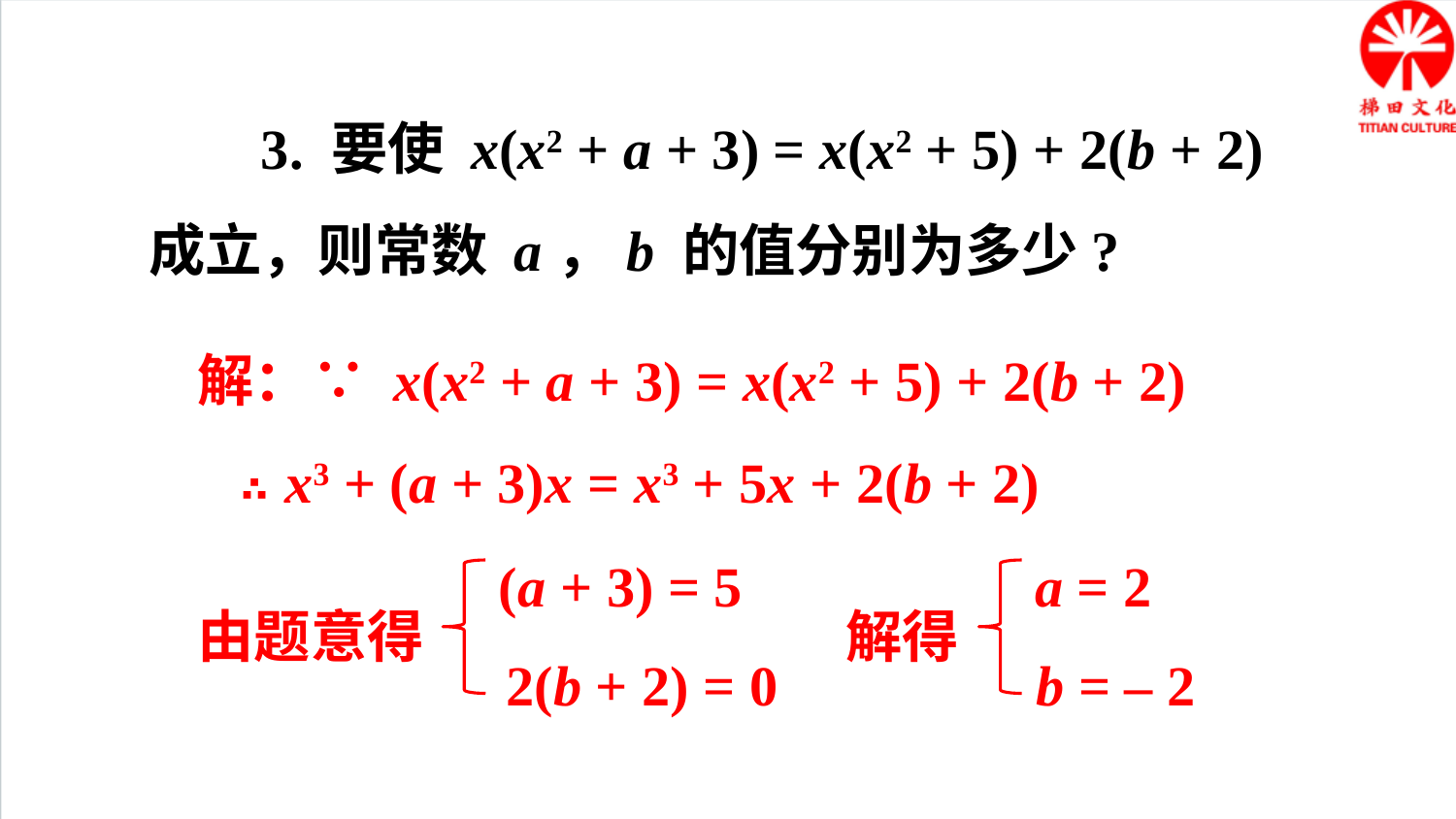

3. 要使 x(x2 + a + 3) = x(x2 + 5) + 2(b + 2) 成立，则常数 a，b 的值分别为多少?
解：∵ x(x2 + a + 3) = x(x2 + 5) + 2(b + 2)
   ∴ x3 + (a + 3)x = x3 + 5x + 2(b + 2)
(a + 3) = 5
a = 2
由题意得

解得

2(b + 2) = 0
b = – 2